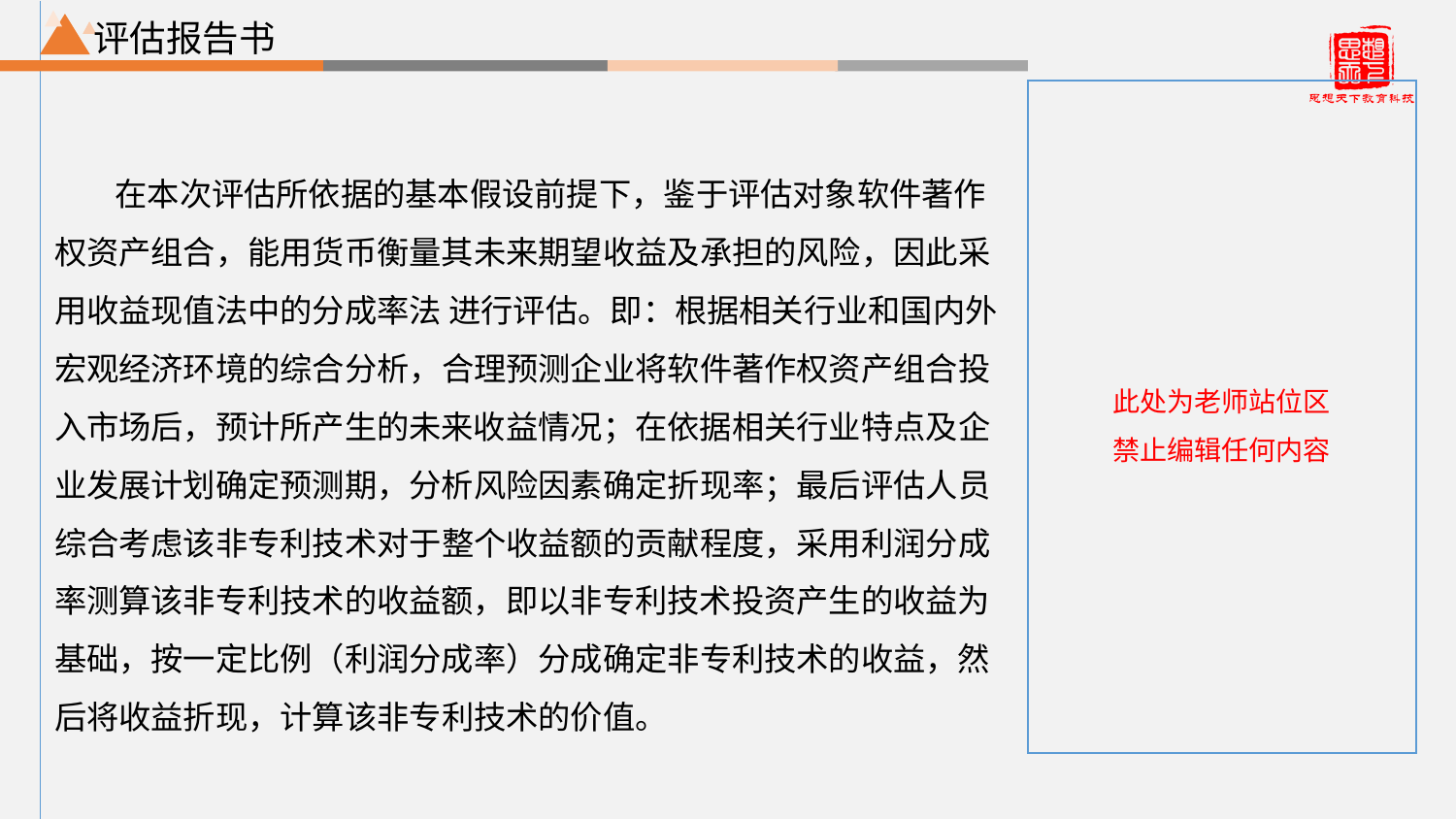

评估报告书
在本次评估所依据的基本假设前提下，鉴于评估对象软件著作权资产组合，能用货币衡量其未来期望收益及承担的风险，因此采用收益现值法中的分成率法 进行评估。即：根据相关行业和国内外宏观经济环境的综合分析，合理预测企业将软件著作权资产组合投入市场后，预计所产生的未来收益情况；在依据相关行业特点及企业发展计划确定预测期，分析风险因素确定折现率；最后评估人员综合考虑该非专利技术对于整个收益额的贡献程度，采用利润分成率测算该非专利技术的收益额，即以非专利技术投资产生的收益为基础，按一定比例（利润分成率）分成确定非专利技术的收益，然后将收益折现，计算该非专利技术的价值。
139